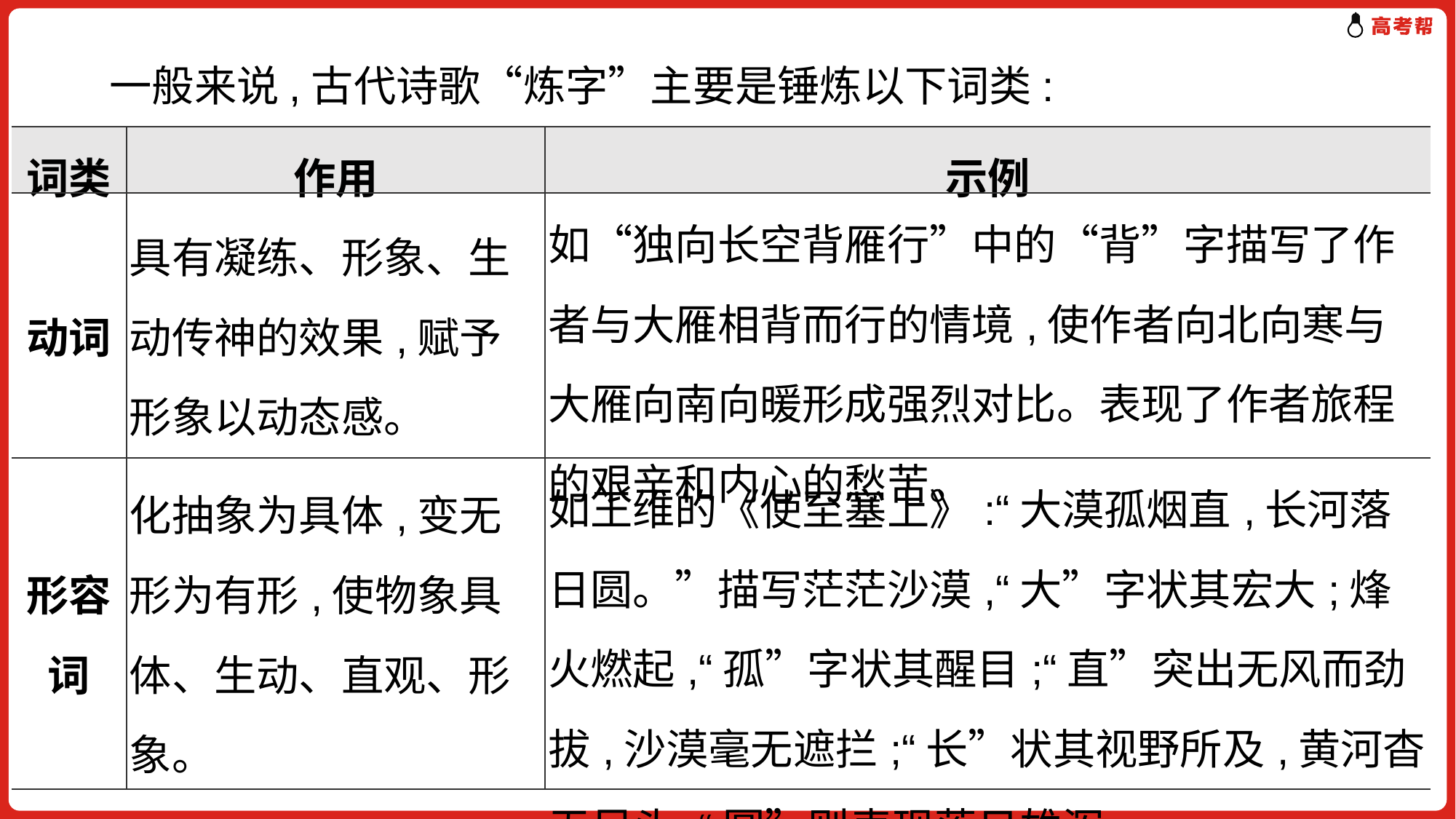

一般来说,古代诗歌“炼字”主要是锤炼以下词类:
| 词类 | 作用 | 示例 |
| --- | --- | --- |
| 动词 | 具有凝练、形象、生动传神的效果,赋予形象以动态感。 | 如“独向长空背雁行”中的“背”字描写了作者与大雁相背而行的情境,使作者向北向寒与大雁向南向暖形成强烈对比。表现了作者旅程的艰辛和内心的愁苦。 |
| 形容 词 | 化抽象为具体,变无形为有形,使物象具体、生动、直观、形象。 | 如王维的《使至塞上》:“大漠孤烟直,长河落日圆。”描写茫茫沙漠,“大”字状其宏大;烽火燃起,“孤”字状其醒目;“直”突出无风而劲拔,沙漠毫无遮拦;“长”状其视野所及,黄河杳无尽头;“圆”则表现落日雄浑。 |